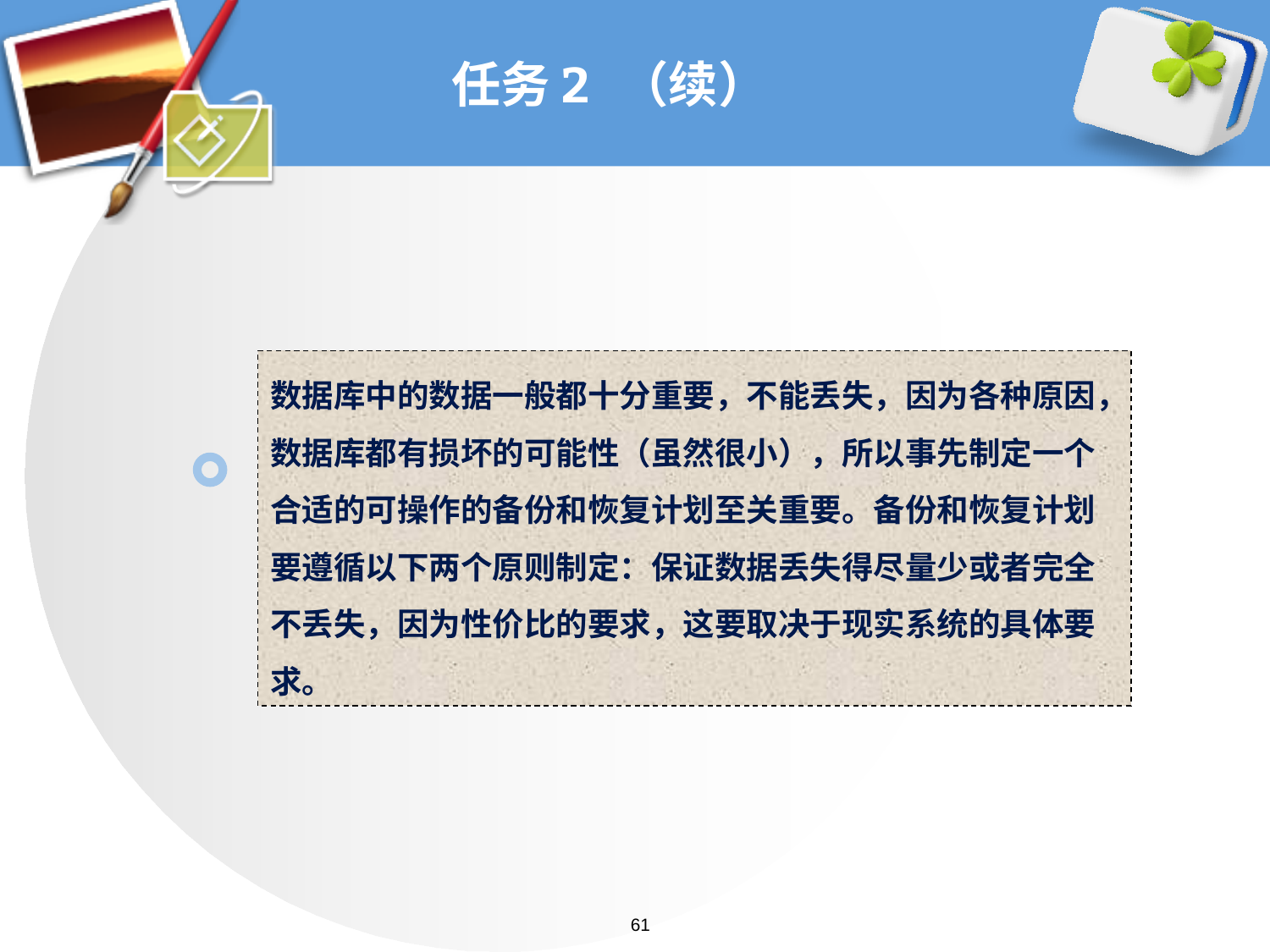

# 任务2  （续）
数据库中的数据一般都十分重要，不能丢失，因为各种原因，数据库都有损坏的可能性（虽然很小），所以事先制定一个合适的可操作的备份和恢复计划至关重要。备份和恢复计划要遵循以下两个原则制定：保证数据丢失得尽量少或者完全不丢失，因为性价比的要求，这要取决于现实系统的具体要求。

61